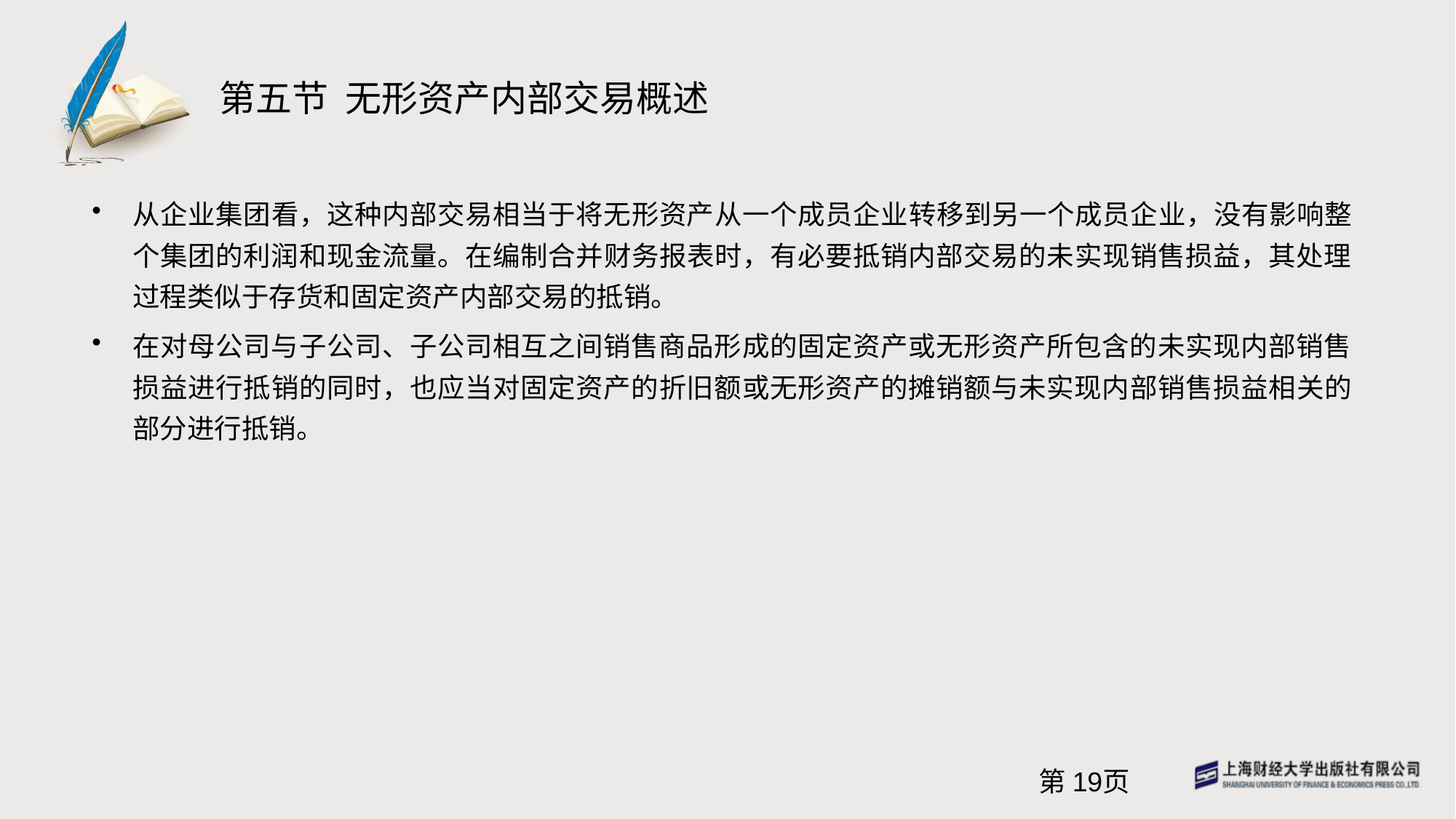

# 第五节  无形资产内部交易概述
从企业集团看，这种内部交易相当于将无形资产从一个成员企业转移到另一个成员企业，没有影响整个集团的利润和现金流量。在编制合并财务报表时，有必要抵销内部交易的未实现销售损益，其处理过程类似于存货和固定资产内部交易的抵销。
在对母公司与子公司、子公司相互之间销售商品形成的固定资产或无形资产所包含的未实现内部销售损益进行抵销的同时，也应当对固定资产的折旧额或无形资产的摊销额与未实现内部销售损益相关的部分进行抵销。

19